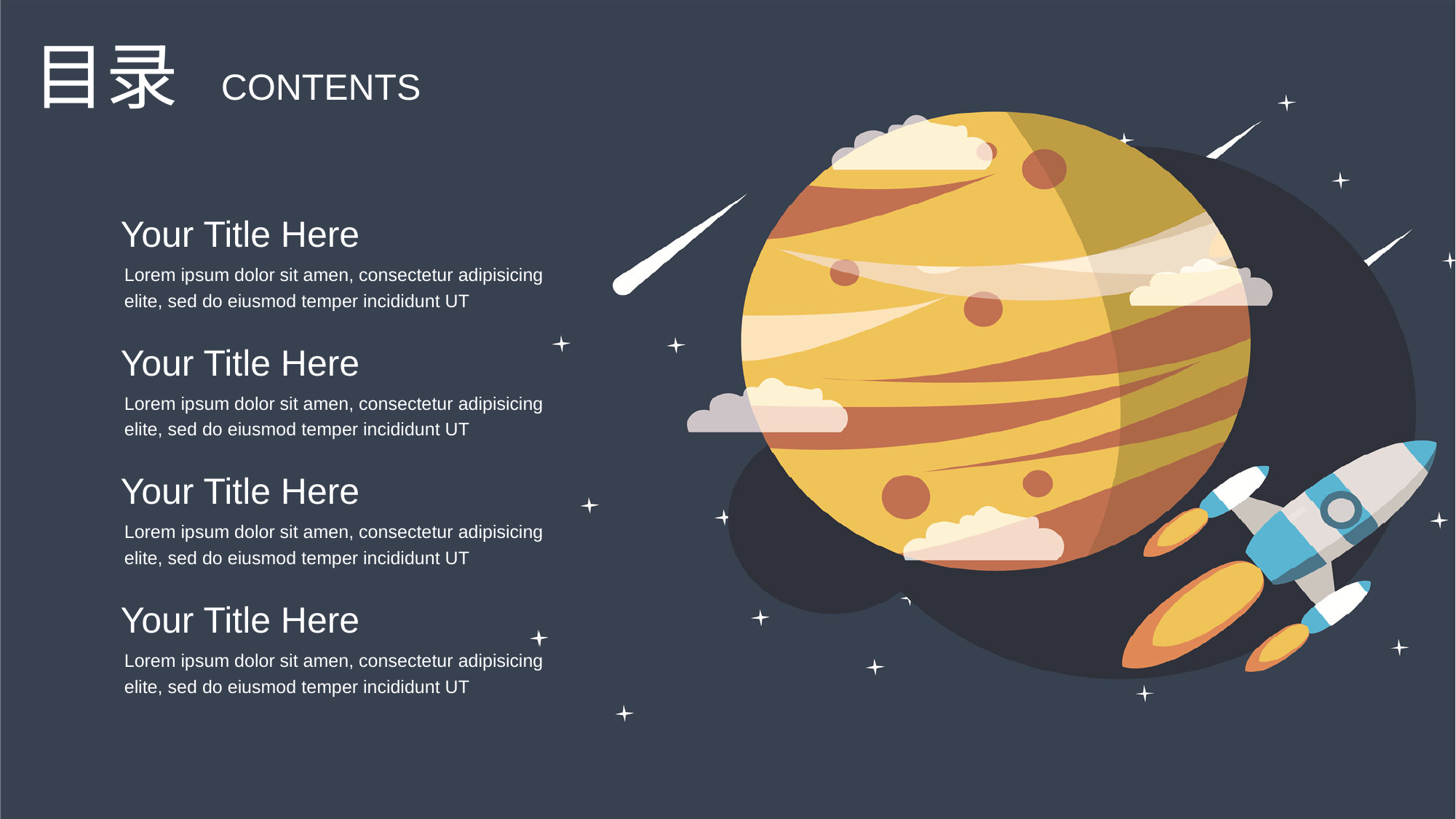

目录
CONTENTS
Your Title Here
Lorem ipsum dolor sit amen, consectetur adipisicing elite, sed do eiusmod temper incididunt UT
Your Title Here
Lorem ipsum dolor sit amen, consectetur adipisicing elite, sed do eiusmod temper incididunt UT
Your Title Here
Lorem ipsum dolor sit amen, consectetur adipisicing elite, sed do eiusmod temper incididunt UT
Your Title Here
Lorem ipsum dolor sit amen, consectetur adipisicing elite, sed do eiusmod temper incididunt UT